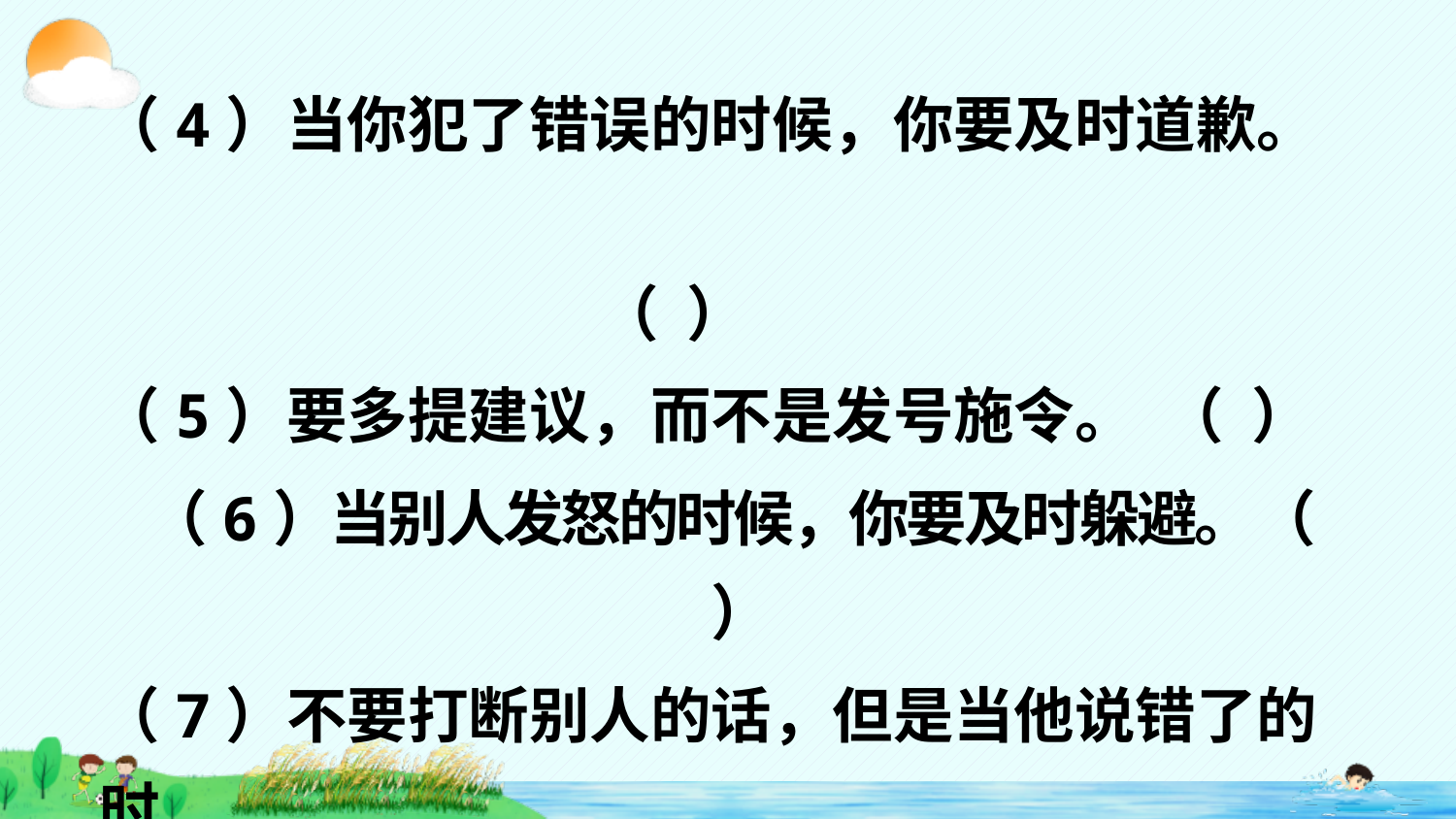

（4）当你犯了错误的时候，你要及时道歉。
                                   （  ）
（5）要多提建议，而不是发号施令。  （  ）
（6）当别人发怒的时候，你要及时躲避。（  ）
（7）不要打断别人的话，但是当他说错了的时
    候例外。                       （  ）
（8）要试着从别人的立场上分析事情。（  ）